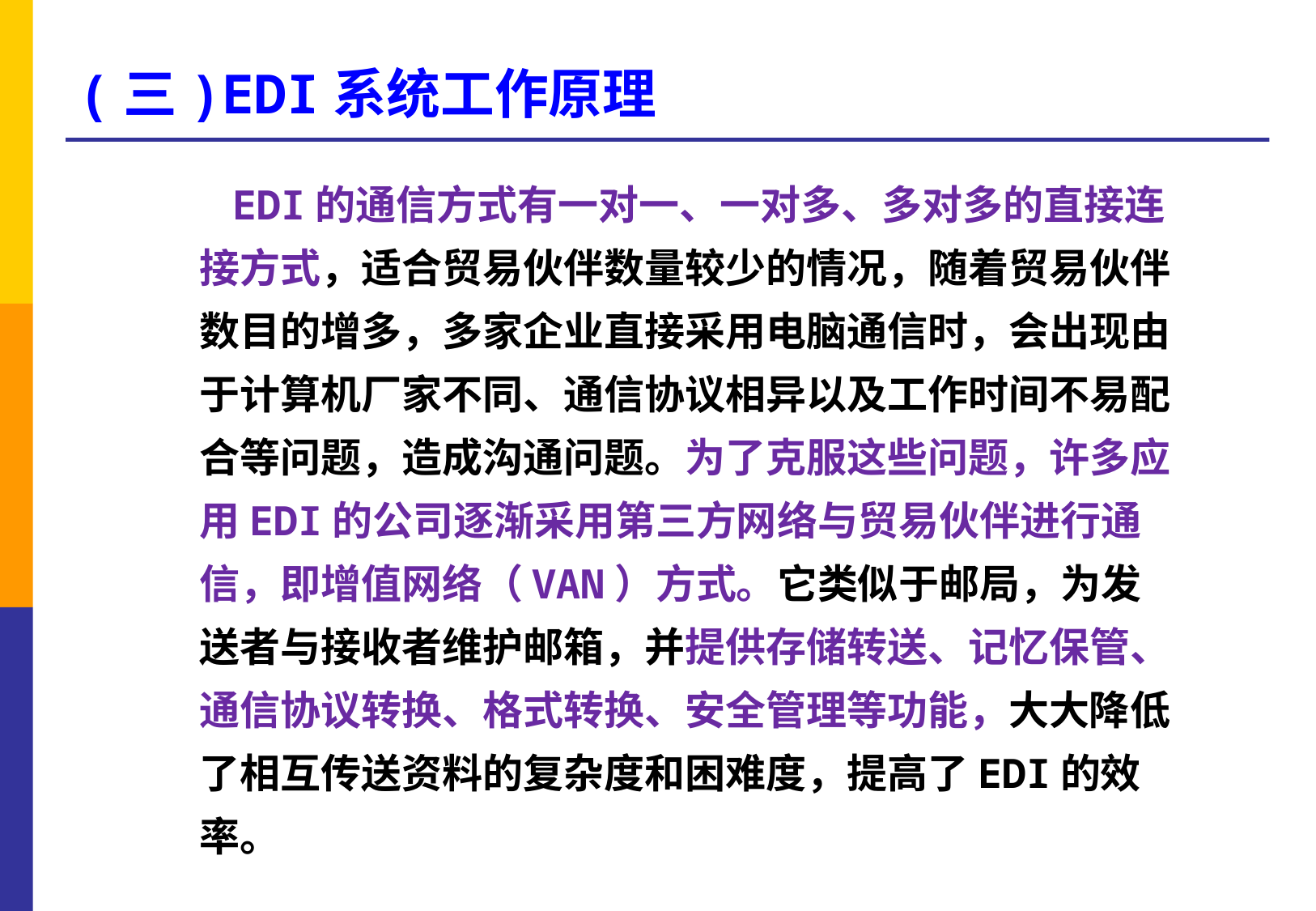

# (三)EDI系统工作原理
       EDI的通信方式有一对一、一对多、多对多的直接连接方式，适合贸易伙伴数量较少的情况，随着贸易伙伴数目的增多，多家企业直接采用电脑通信时，会出现由于计算机厂家不同、通信协议相异以及工作时间不易配合等问题，造成沟通问题。为了克服这些问题，许多应用EDI的公司逐渐采用第三方网络与贸易伙伴进行通信，即增值网络（VAN）方式。它类似于邮局，为发送者与接收者维护邮箱，并提供存储转送、记忆保管、通信协议转换、格式转换、安全管理等功能，大大降低了相互传送资料的复杂度和困难度，提高了EDI的效率。